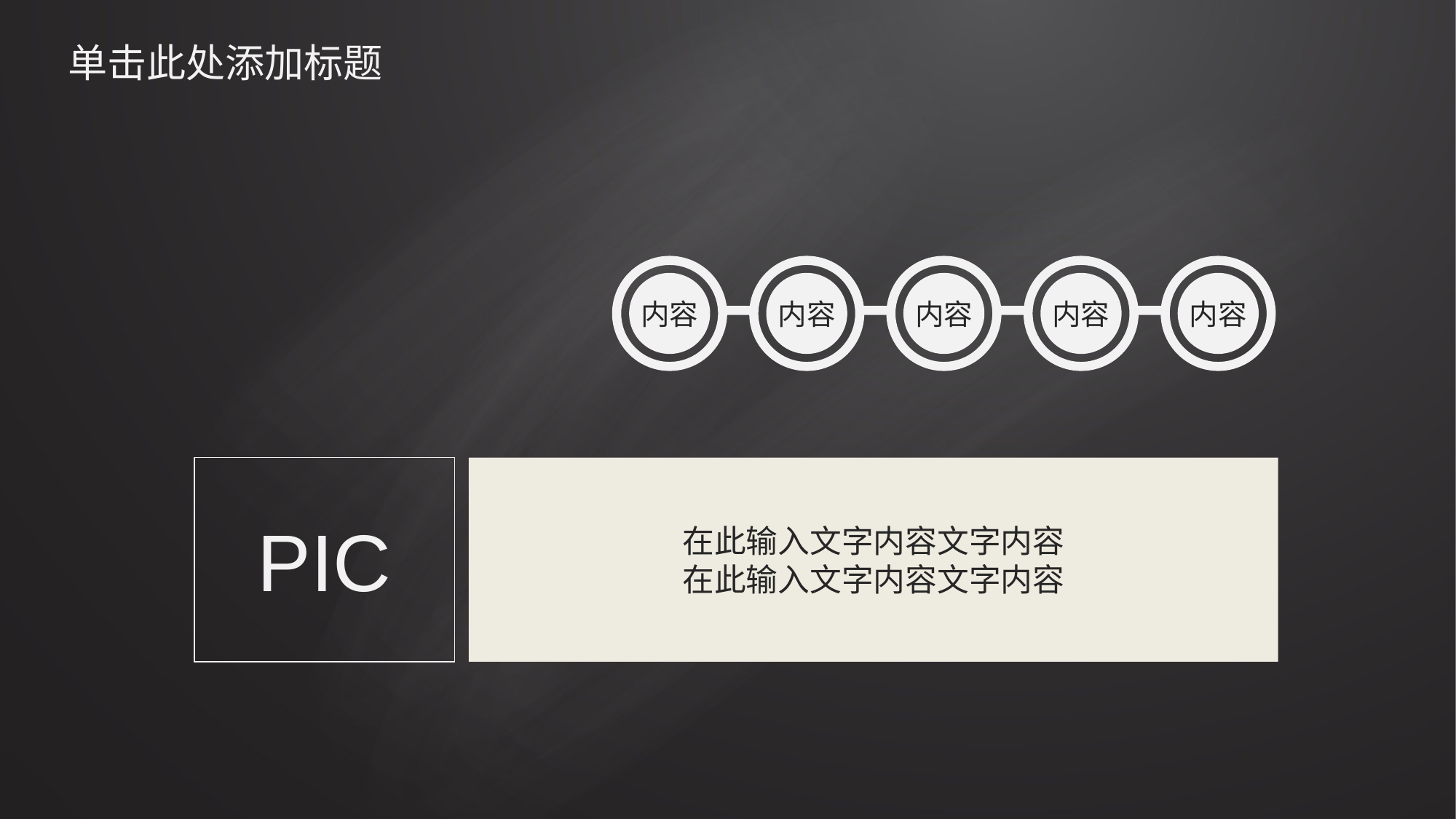

# 单击此处添加标题

内容

内容

内容

内容

内容

PIC
在此输入文字内容文字内容
在此输入文字内容文字内容